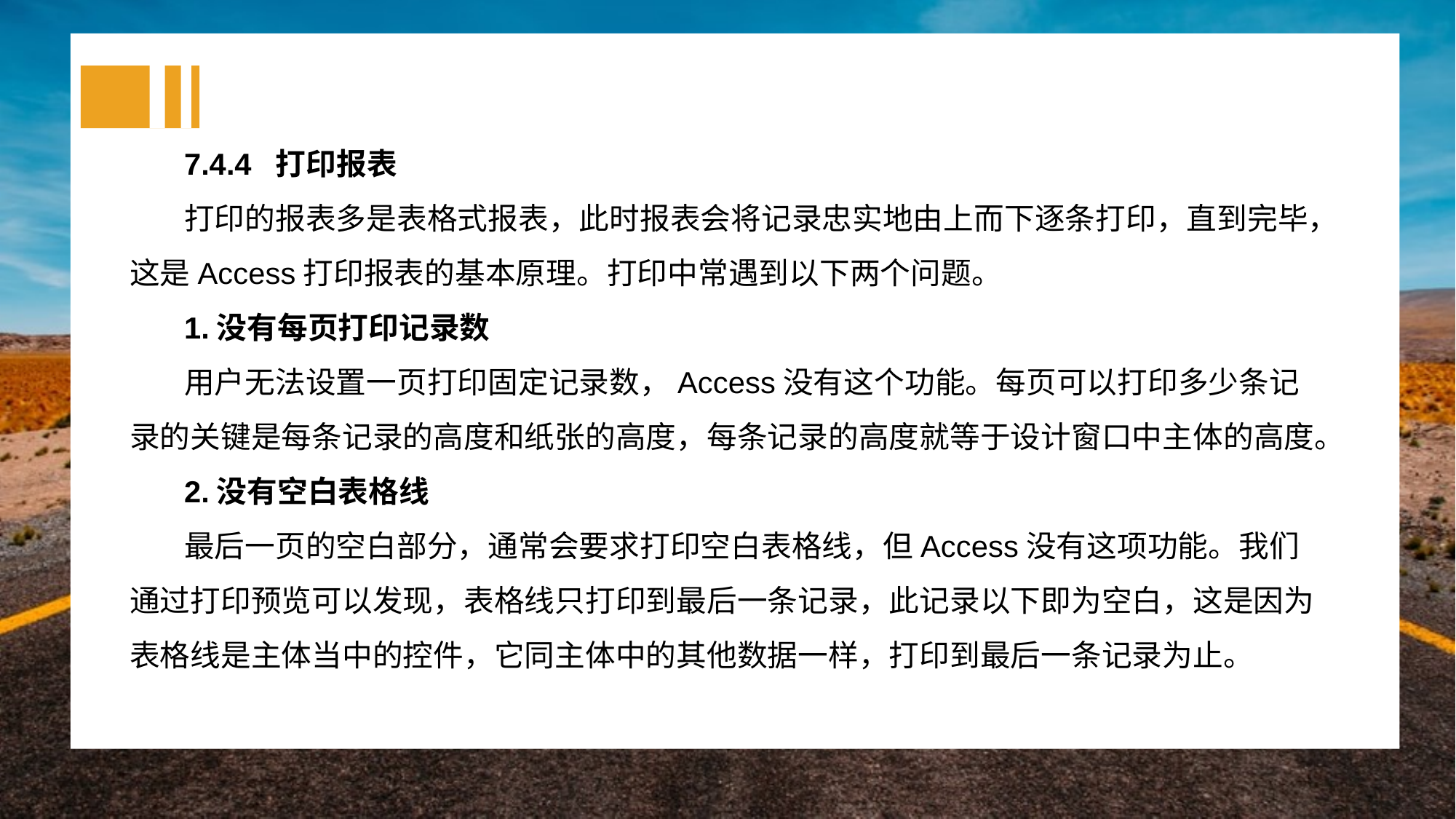

7.4.4  打印报表
打印的报表多是表格式报表，此时报表会将记录忠实地由上而下逐条打印，直到完毕，这是Access打印报表的基本原理。打印中常遇到以下两个问题。
1.没有每页打印记录数
用户无法设置一页打印固定记录数，Access没有这个功能。每页可以打印多少条记录的关键是每条记录的高度和纸张的高度，每条记录的高度就等于设计窗口中主体的高度。
2.没有空白表格线
最后一页的空白部分，通常会要求打印空白表格线，但Access没有这项功能。我们通过打印预览可以发现，表格线只打印到最后一条记录，此记录以下即为空白，这是因为表格线是主体当中的控件，它同主体中的其他数据一样，打印到最后一条记录为止。